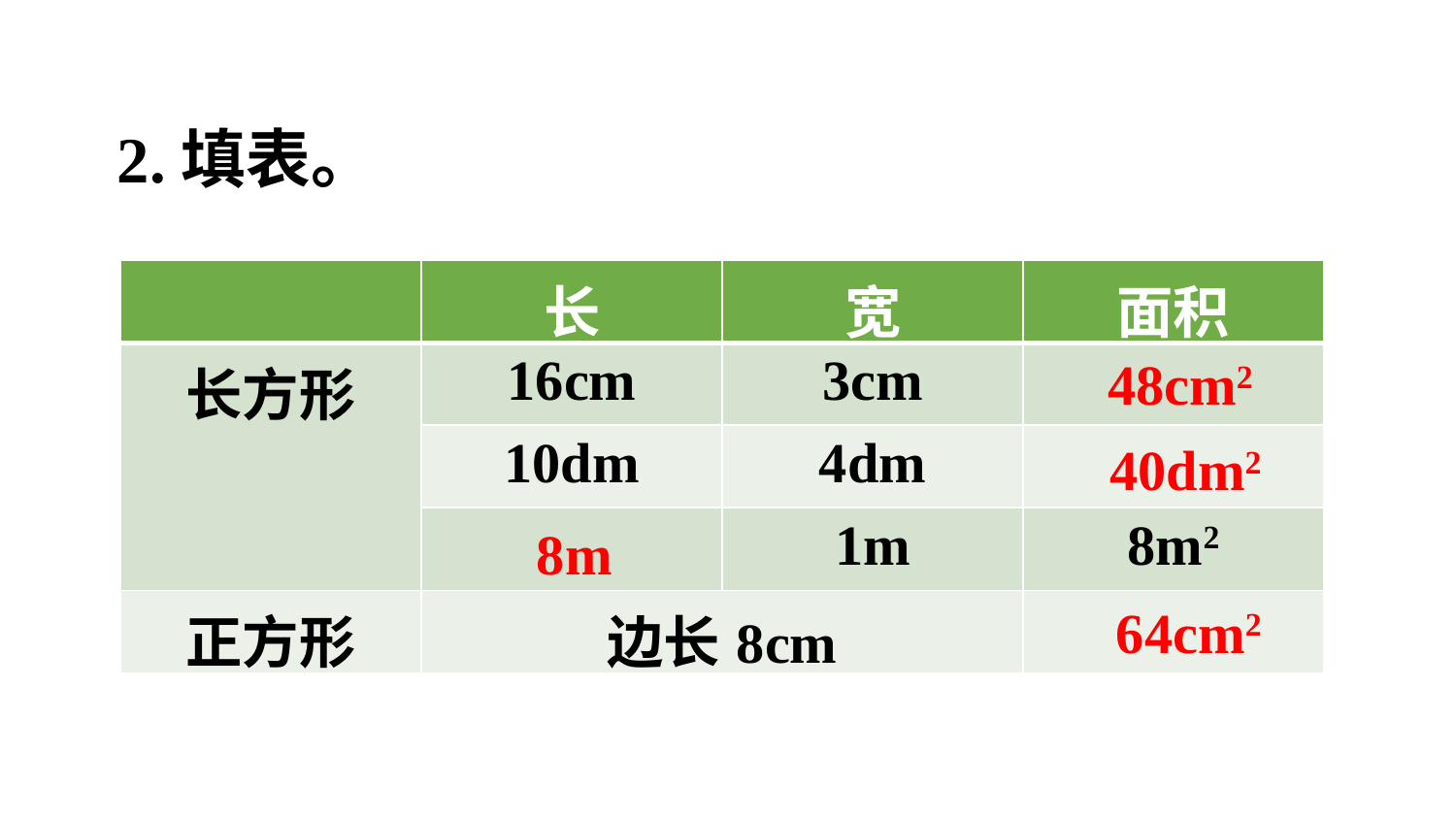

2.填表。
|  | 长 | 宽 | 面积 |
| --- | --- | --- | --- |
| 长方形 | 16cm | 3cm |  |
|  | 10dm | 4dm |  |
|  |  | 1m | 8m2 |
| 正方形 | 边长8cm |  |  |
48cm2
40dm2
8m
64cm2